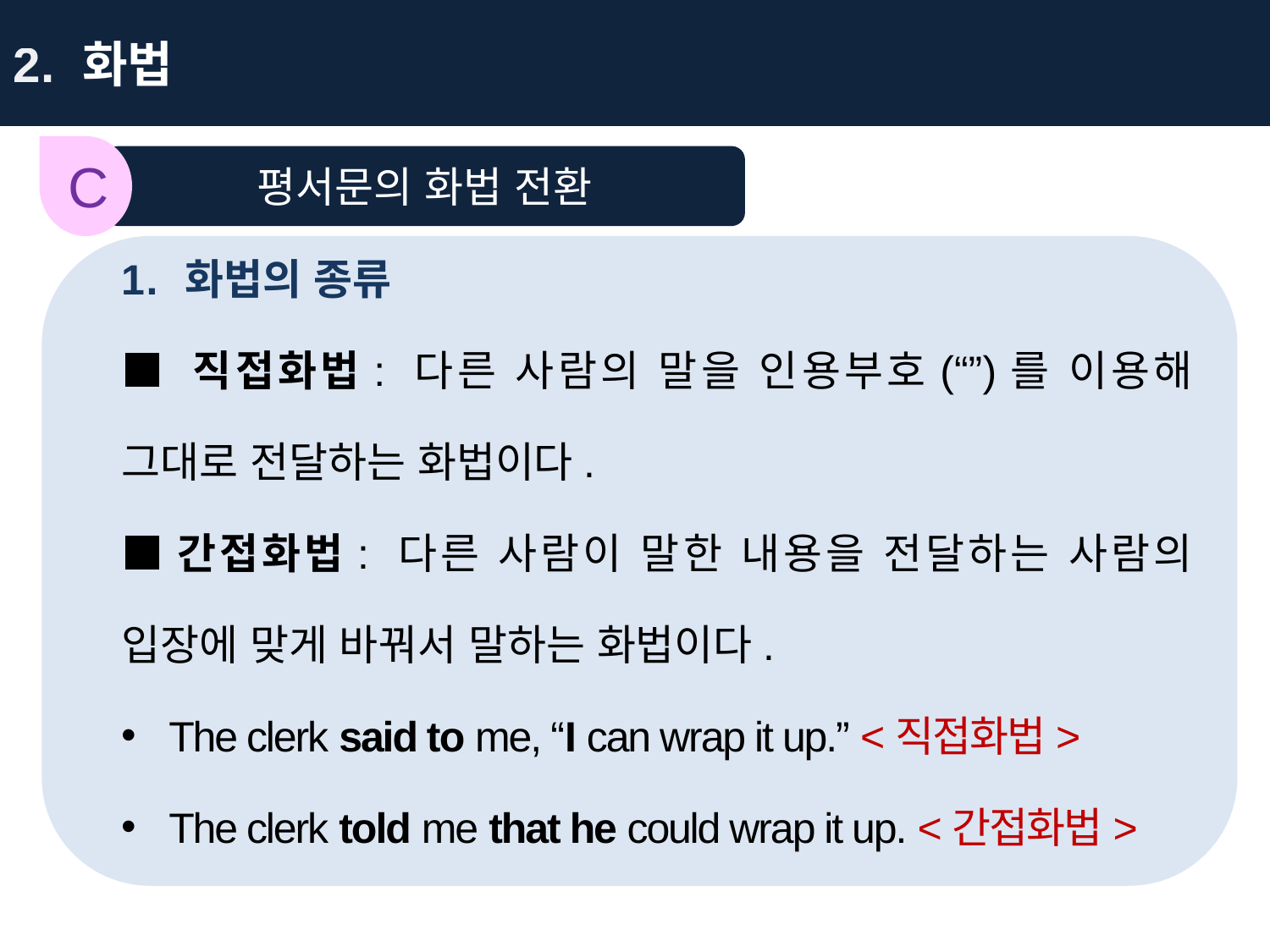

2. 화법

C
평서문의 화법 전환

화법의 종류
■ 직접화법: 다른 사람의 말을 인용부호(“”)를 이용해 그대로 전달하는 화법이다.
■간접화법: 다른 사람이 말한 내용을 전달하는 사람의 입장에 맞게 바꿔서 말하는 화법이다.
The clerk said to me, “I can wrap it up.” <직접화법>
The clerk told me that he could wrap it up. <간접화법>